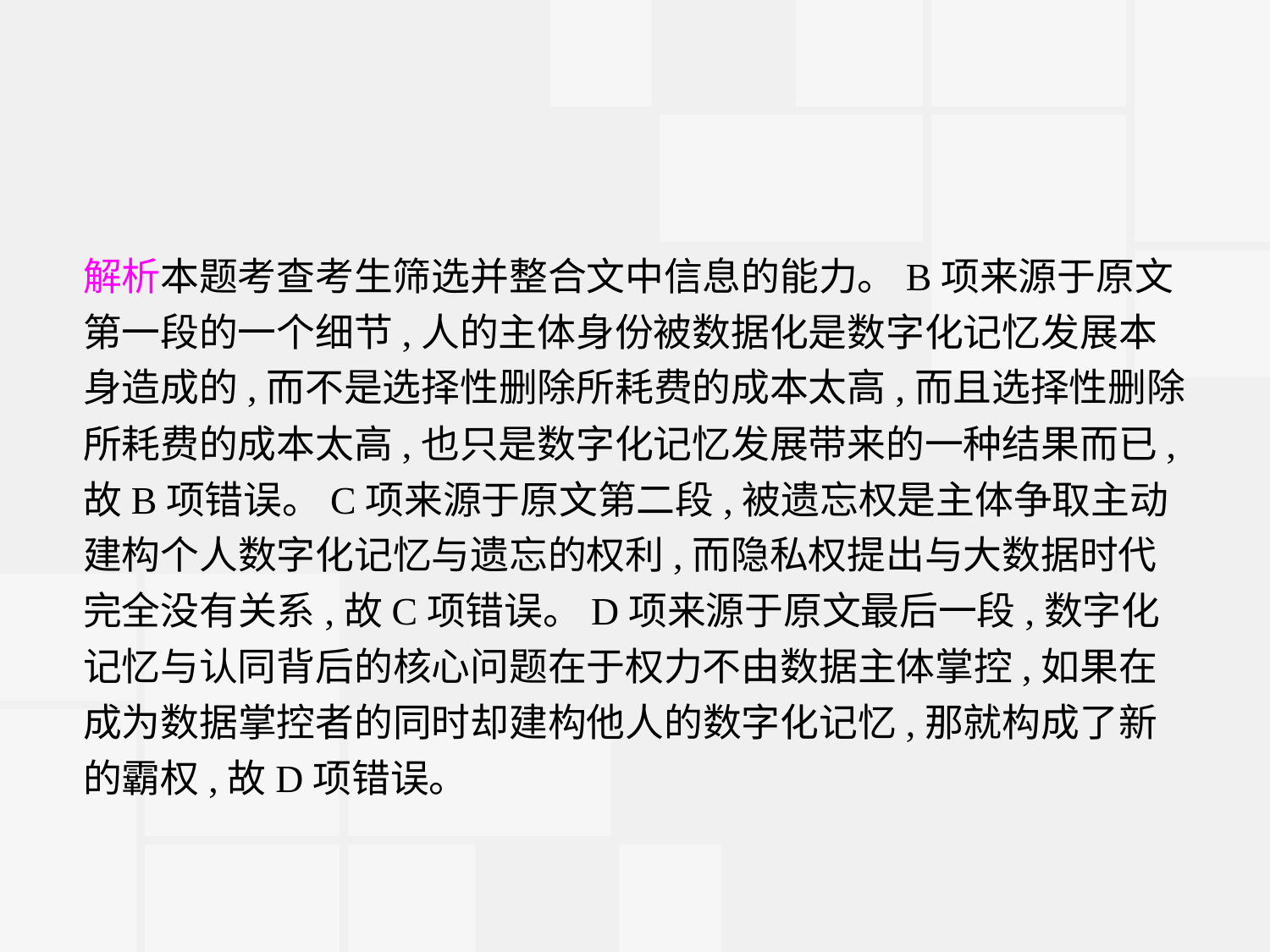

解析本题考查考生筛选并整合文中信息的能力。B项来源于原文第一段的一个细节,人的主体身份被数据化是数字化记忆发展本身造成的,而不是选择性删除所耗费的成本太高,而且选择性删除所耗费的成本太高,也只是数字化记忆发展带来的一种结果而已,故B项错误。C项来源于原文第二段,被遗忘权是主体争取主动建构个人数字化记忆与遗忘的权利,而隐私权提出与大数据时代完全没有关系,故C项错误。D项来源于原文最后一段,数字化记忆与认同背后的核心问题在于权力不由数据主体掌控,如果在成为数据掌控者的同时却建构他人的数字化记忆,那就构成了新的霸权,故D项错误。